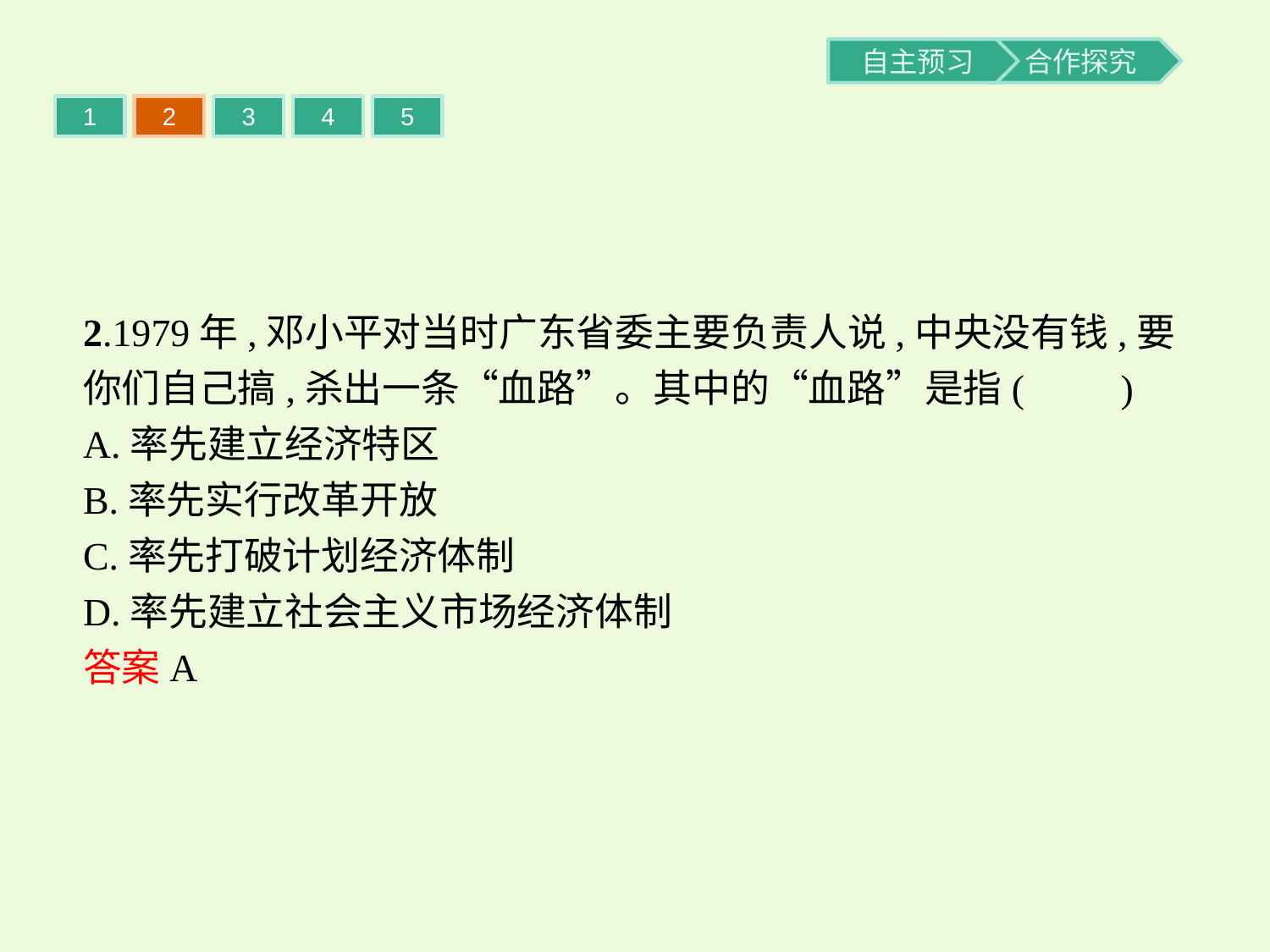

1
2
3
4
5
2.1979年,邓小平对当时广东省委主要负责人说,中央没有钱,要你们自己搞,杀出一条“血路”。其中的“血路”是指(　　)
A.率先建立经济特区
B.率先实行改革开放
C.率先打破计划经济体制
D.率先建立社会主义市场经济体制
答案A